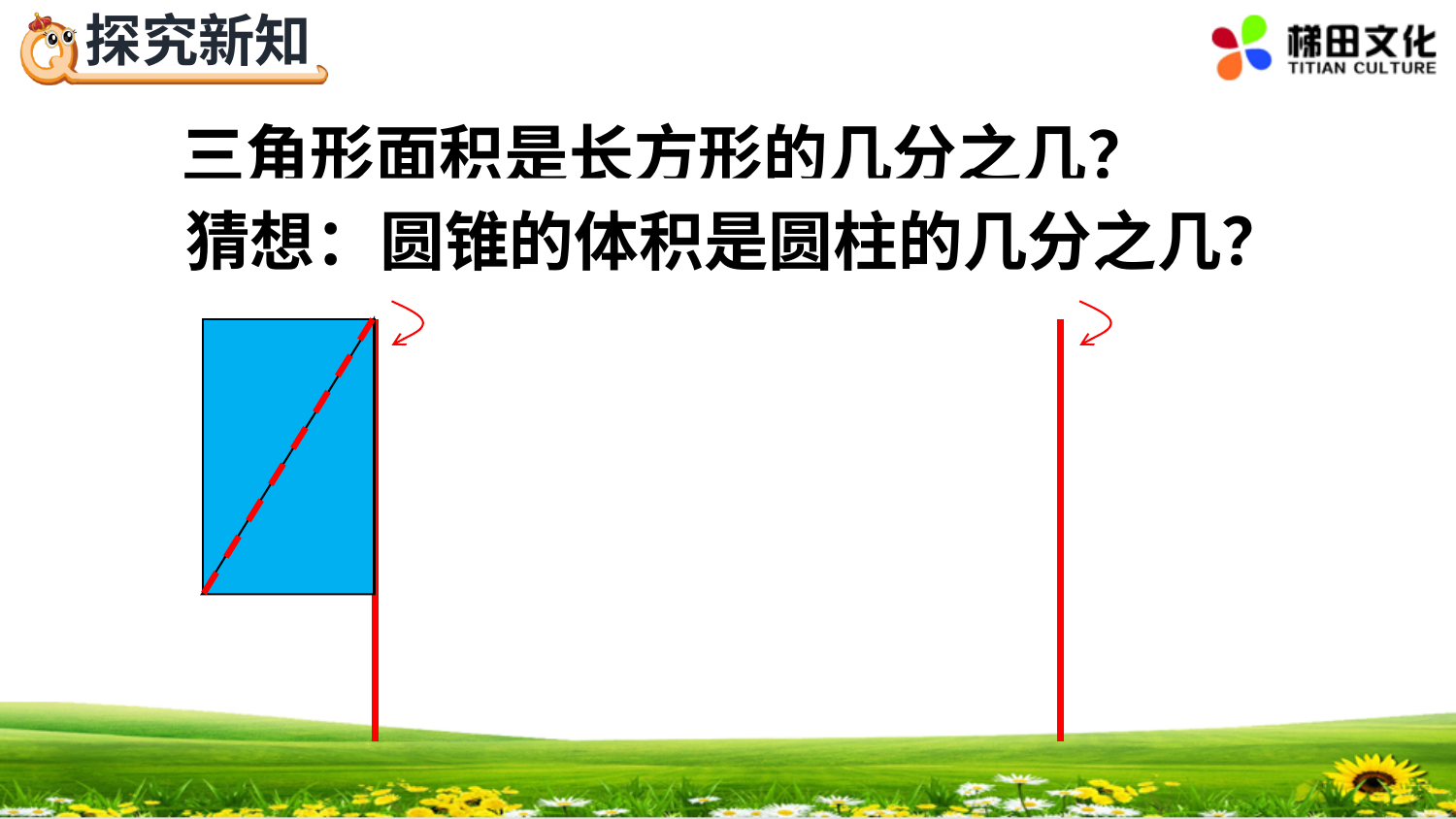

三角形面积是长方形的几分之几？
按下图做一做，想一想。
猜想：圆锥的体积是圆柱的几分之几？